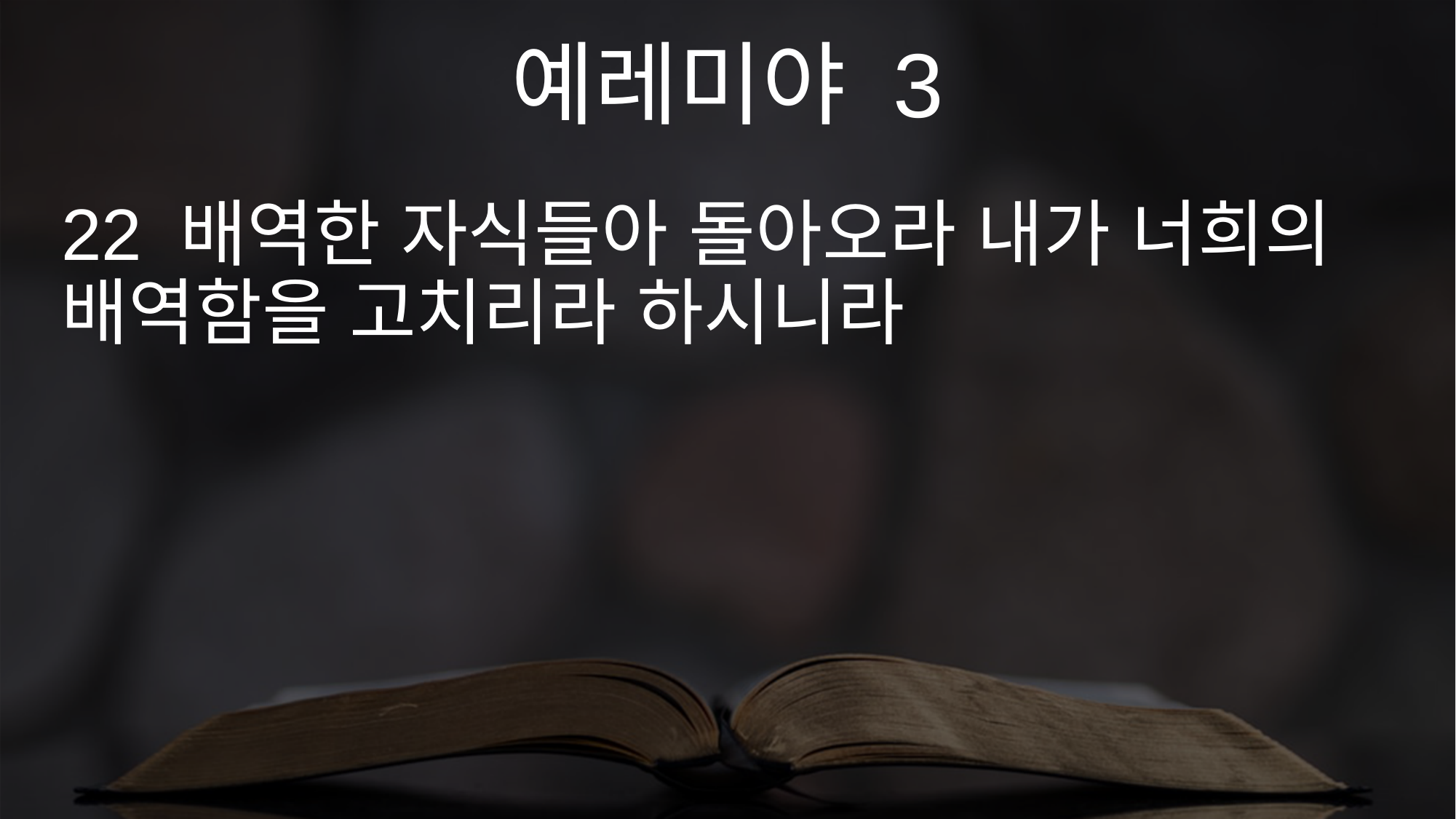

예레미야 3
22 배역한 자식들아 돌아오라 내가 너희의 배역함을 고치리라 하시니라